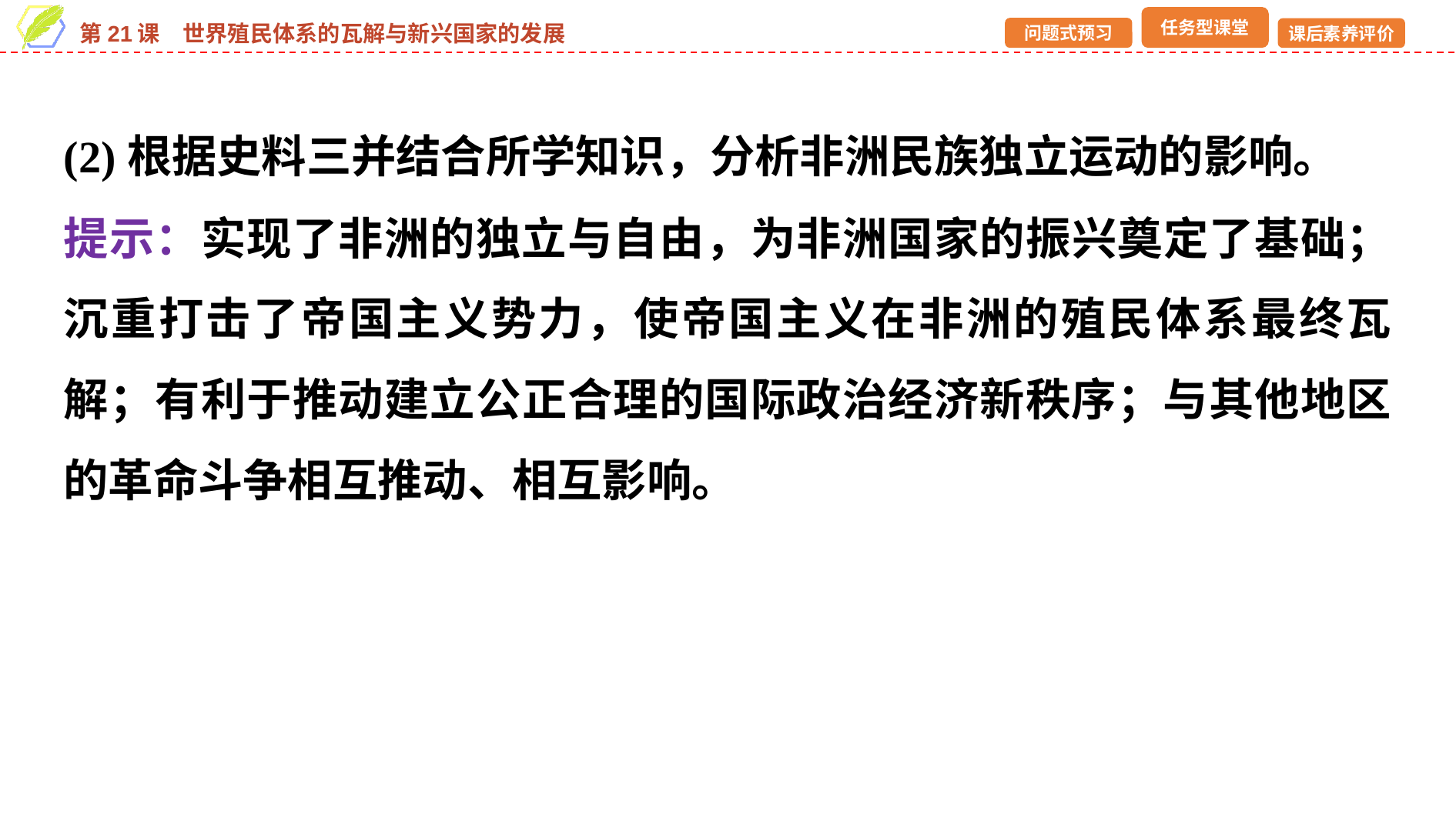

(2)根据史料三并结合所学知识，分析非洲民族独立运动的影响。
提示：实现了非洲的独立与自由，为非洲国家的振兴奠定了基础；沉重打击了帝国主义势力，使帝国主义在非洲的殖民体系最终瓦解；有利于推动建立公正合理的国际政治经济新秩序；与其他地区的革命斗争相互推动、相互影响。